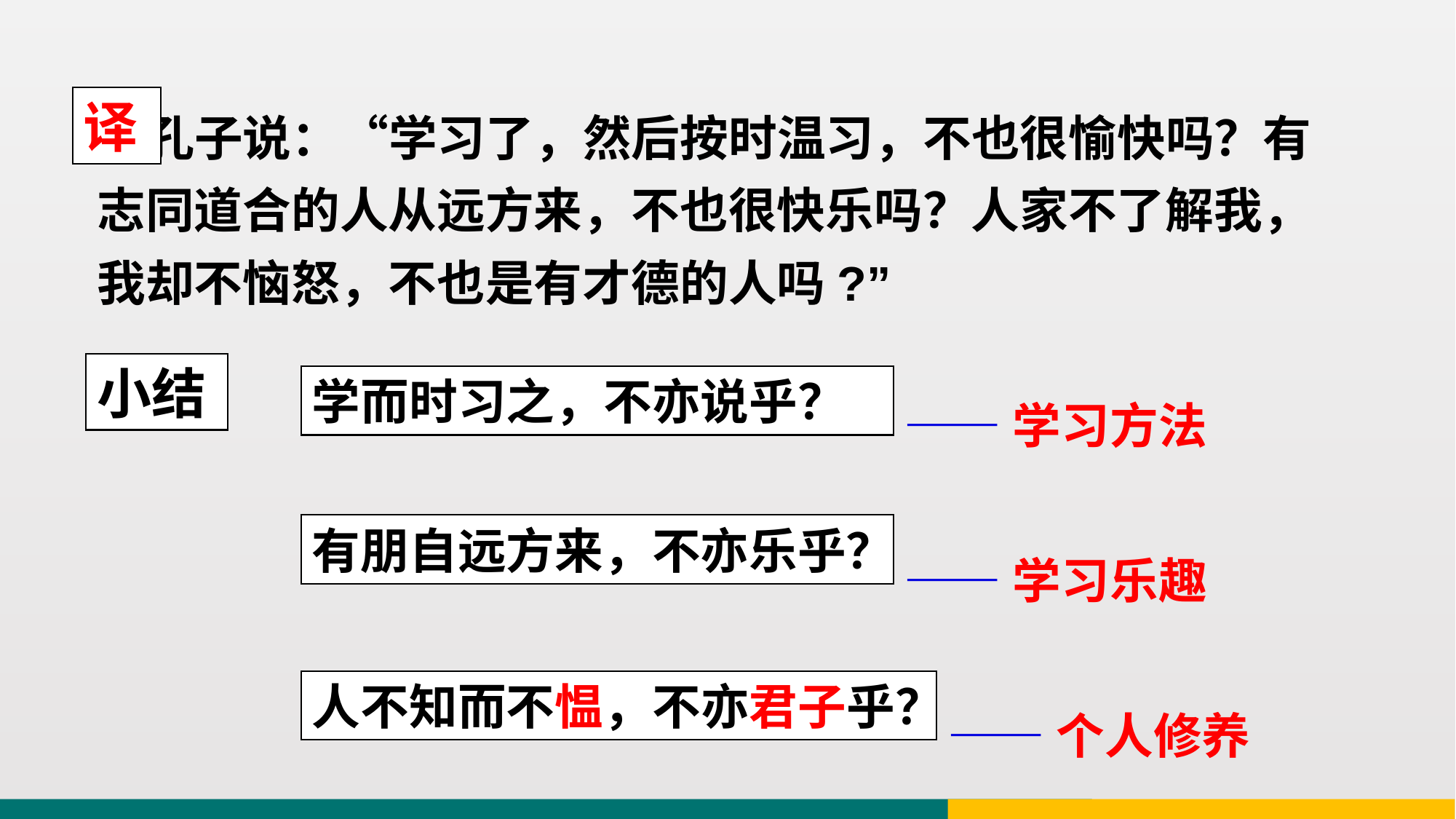

译
    孔子说：“学习了，然后按时温习，不也很愉快吗？有志同道合的人从远方来，不也很快乐吗？人家不了解我，我却不恼怒，不也是有才德的人吗?”
小结
学而时习之，不亦说乎？
——学习方法
有朋自远方来，不亦乐乎？
——学习乐趣
人不知而不愠，不亦君子乎？
——个人修养